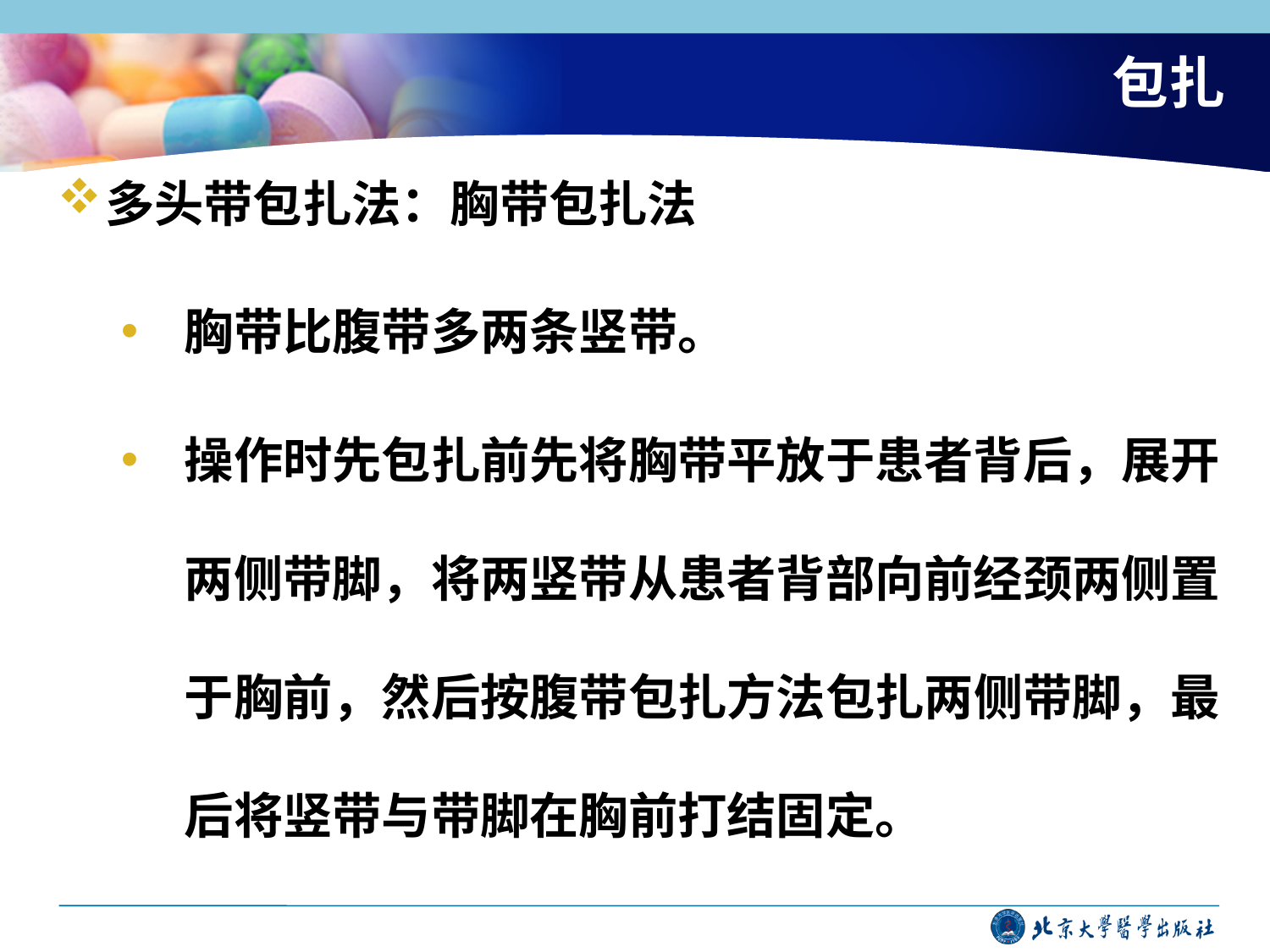

# 包扎
多头带包扎法：胸带包扎法
胸带比腹带多两条竖带。
操作时先包扎前先将胸带平放于患者背后，展开两侧带脚，将两竖带从患者背部向前经颈两侧置于胸前，然后按腹带包扎方法包扎两侧带脚，最后将竖带与带脚在胸前打结固定。